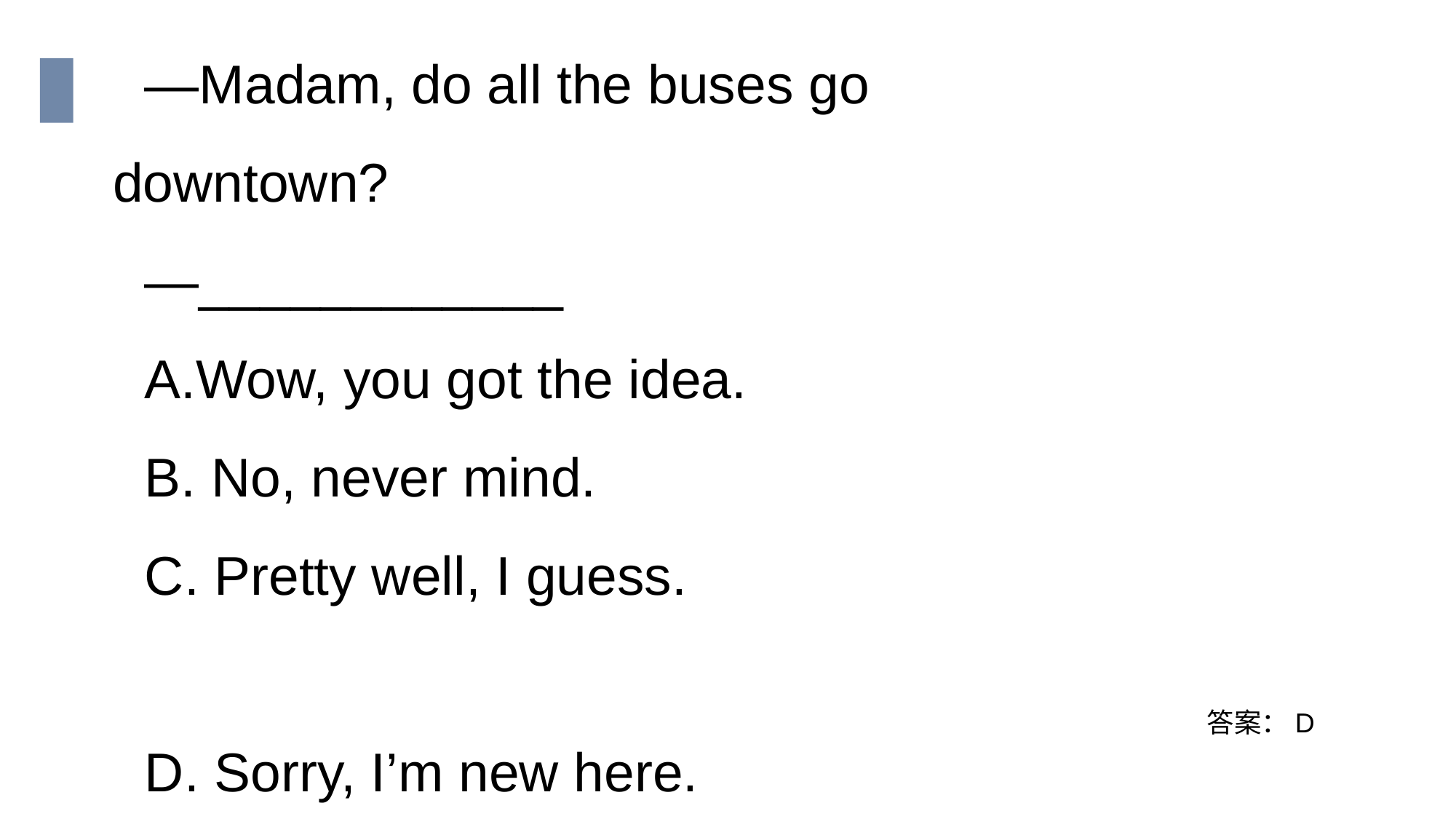

—Madam, do all the buses go downtown?
—____________
Wow, you got the idea.
 No, never mind.
 Pretty well, I guess.
 Sorry, I’m new here.
答案：D